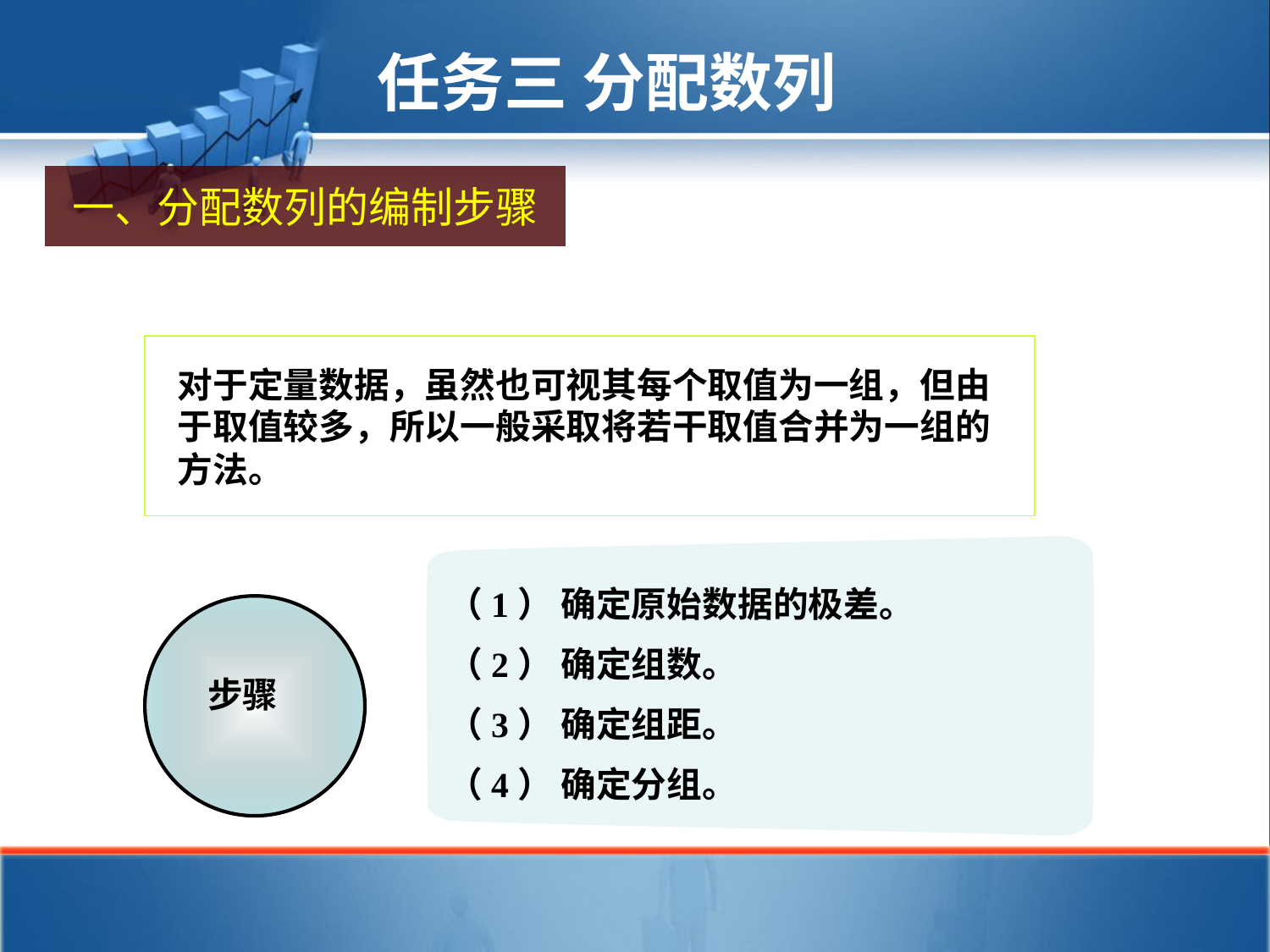

任务三 分配数列
一、分配数列的编制步骤

对于定量数据，虽然也可视其每个取值为一组，但由于取值较多，所以一般采取将若干取值合并为一组的方法。

（1） 确定原始数据的极差。
（2） 确定组数。
（3） 确定组距。
（4） 确定分组。

步骤